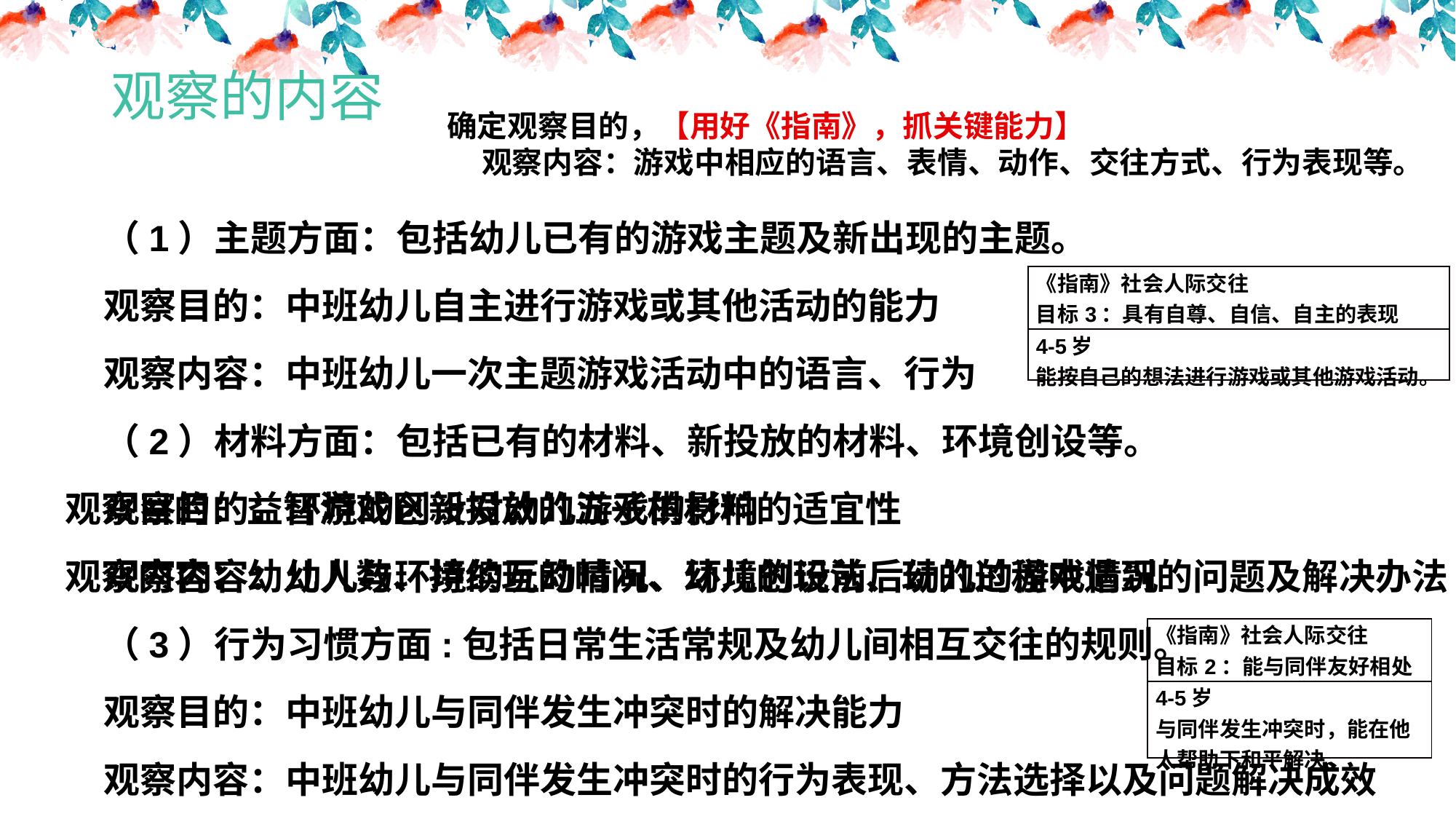

# 观察的内容
确定观察目的，【用好《指南》，抓关键能力】
    观察内容：游戏中相应的语言、表情、动作、交往方式、行为表现等。
（1）主题方面：包括幼儿已有的游戏主题及新出现的主题。
观察目的：中班幼儿自主进行游戏或其他活动的能力
观察内容：中班幼儿一次主题游戏活动中的语言、行为
（2）材料方面：包括已有的材料、新投放的材料、环境创设等。
观察目的：环境的创设对幼儿游戏的影响
观察内容：幼儿与环境的互动情况、环境创设前后幼儿的游戏情况
（3）行为习惯方面:包括日常生活常规及幼儿间相互交往的规则。
观察目的：中班幼儿与同伴发生冲突时的解决能力
观察内容：中班幼儿与同伴发生冲突时的行为表现、方法选择以及问题解决成效
| 《指南》社会人际交往 目标3：具有自尊、自信、自主的表现 |
| --- |
| 4-5岁 能按自己的想法进行游戏或其他游戏活动。 |
观察目的：益智游戏区新投放的五子棋材料的适宜性
观察内容：幼儿人数、持续玩的时间、幼儿的玩法、玩的过程中遇到的问题及解决办法
| 《指南》社会人际交往 目标2：能与同伴友好相处 |
| --- |
| 4-5岁 与同伴发生冲突时，能在他人帮助下和平解决。 |